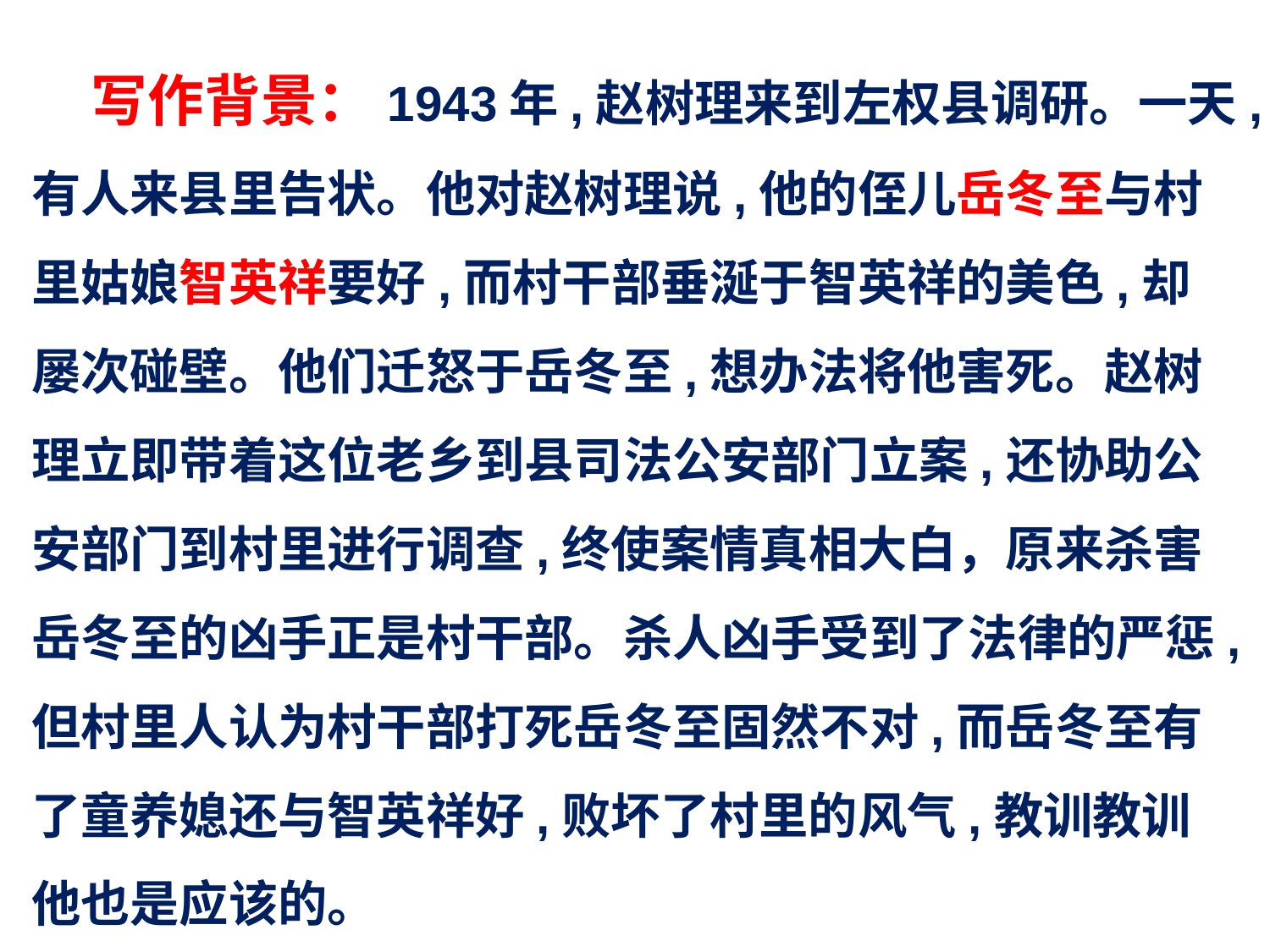

写作背景：1943年,赵树理来到左权县调研。一天,有人来县里告状。他对赵树理说,他的侄儿岳冬至与村里姑娘智英祥要好,而村干部垂涎于智英祥的美色,却屡次碰壁。他们迁怒于岳冬至,想办法将他害死。赵树理立即带着这位老乡到县司法公安部门立案,还协助公安部门到村里进行调查,终使案情真相大白，原来杀害岳冬至的凶手正是村干部。杀人凶手受到了法律的严惩,但村里人认为村干部打死岳冬至固然不对,而岳冬至有了童养媳还与智英祥好,败坏了村里的风气,教训教训他也是应该的。